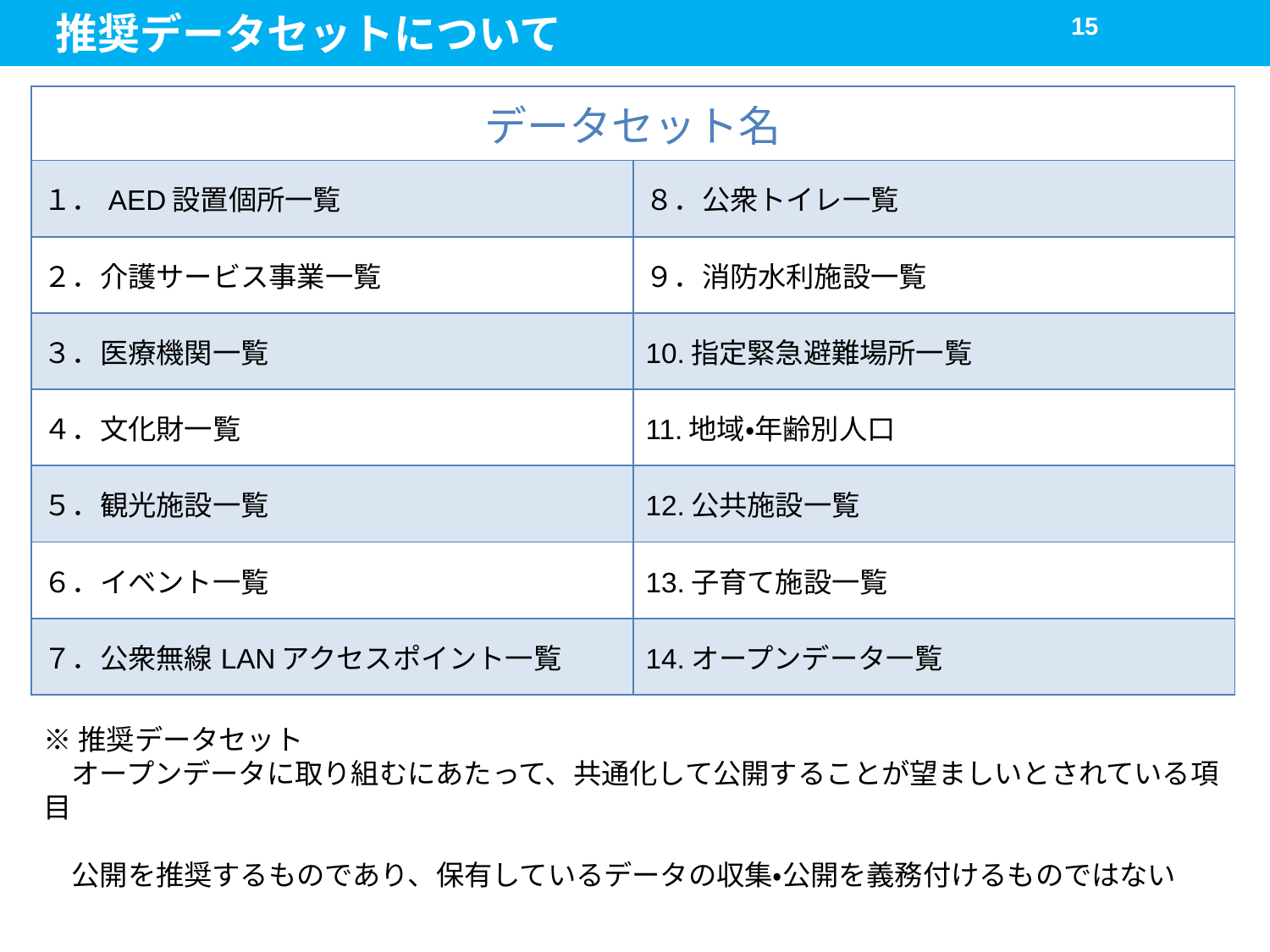

推奨データセットについて
15
| データセット名 |  |
| --- | --- |
| １．AED設置個所一覧 | ８．公衆トイレ一覧 |
| ２．介護サービス事業一覧 | ９．消防水利施設一覧 |
| ３．医療機関一覧 | 10.指定緊急避難場所一覧 |
| ４．文化財一覧 | 11.地域・年齢別人口 |
| ５．観光施設一覧 | 12.公共施設一覧 |
| ６．イベント一覧 | 13.子育て施設一覧 |
| ７．公衆無線LANアクセスポイント一覧 | 14.オープンデータ一覧 |
※推奨データセット
　オープンデータに取り組むにあたって、共通化して公開することが望ましいとされている項目

　公開を推奨するものであり、保有しているデータの収集・公開を義務付けるものではない